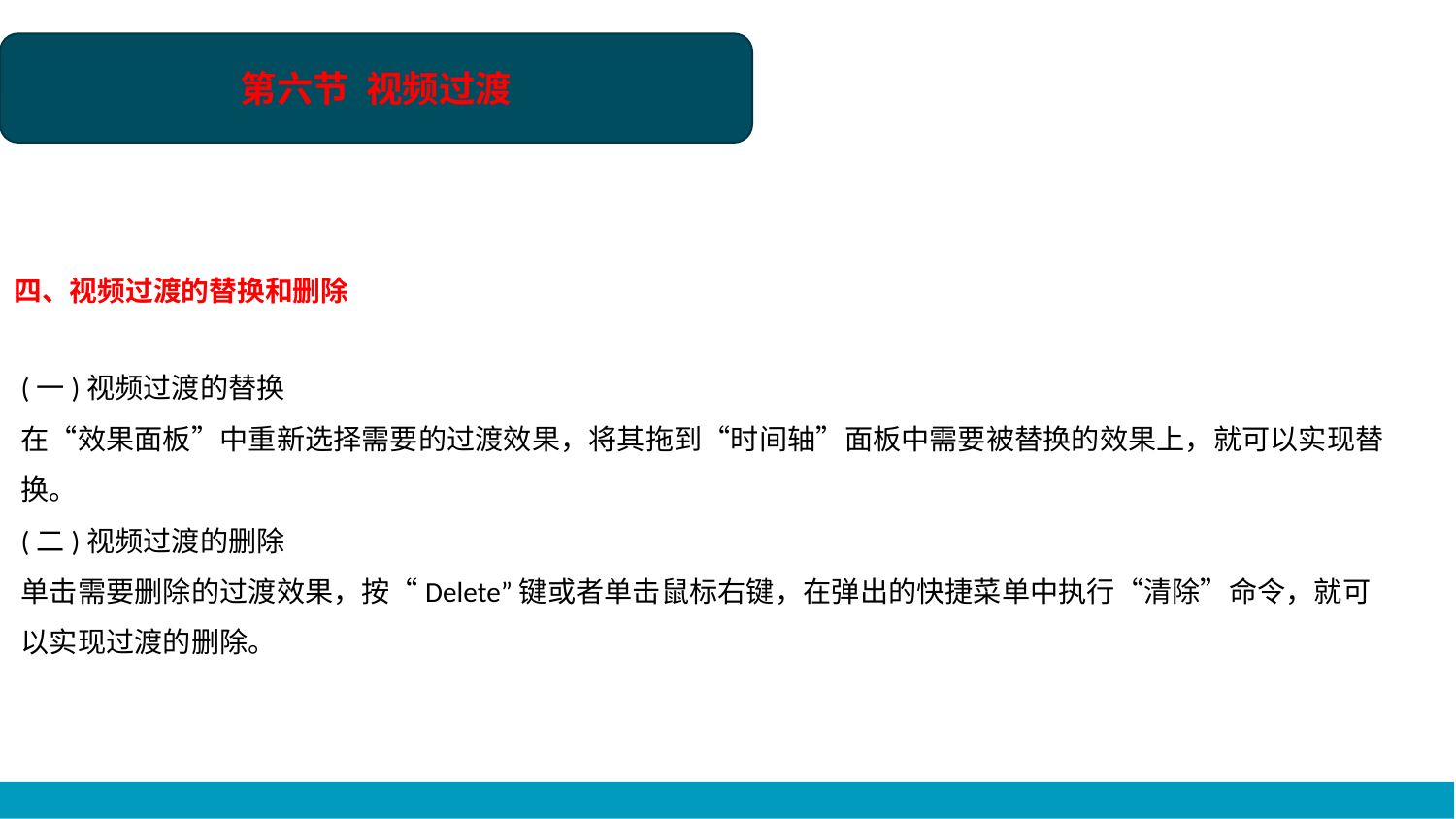

第六节  视频过渡
四、视频过渡的替换和删除
(一)视频过渡的替换
在“效果面板”中重新选择需要的过渡效果，将其拖到“时间轴”面板中需要被替换的效果上，就可以实现替换。
(二)视频过渡的删除
单击需要删除的过渡效果，按“Delete”键或者单击鼠标右键，在弹出的快捷菜单中执行“清除”命令，就可以实现过渡的删除。